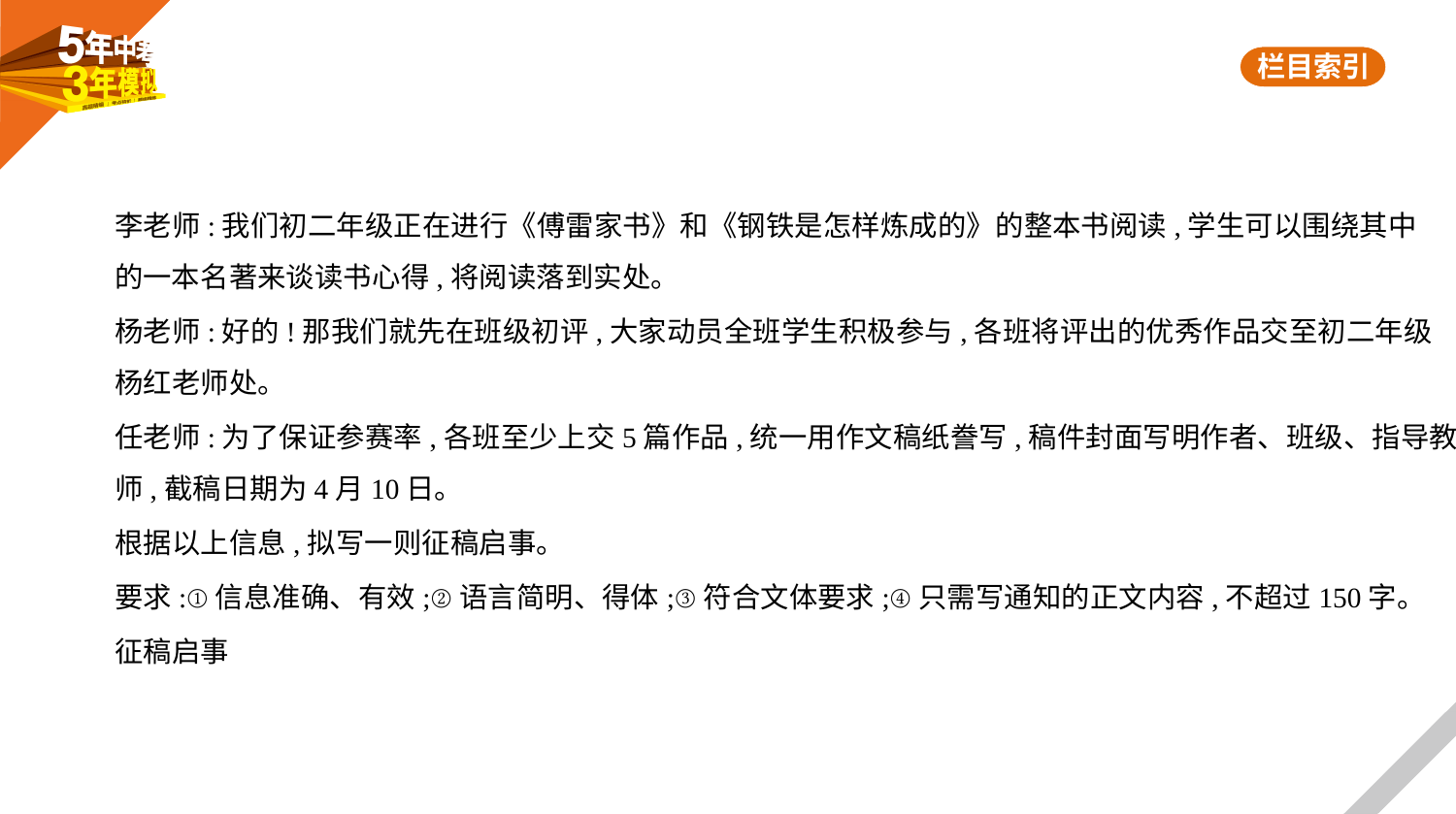

李老师:我们初二年级正在进行《傅雷家书》和《钢铁是怎样炼成的》的整本书阅读,学生可以围绕其中
的一本名著来谈读书心得,将阅读落到实处。
杨老师:好的!那我们就先在班级初评,大家动员全班学生积极参与,各班将评出的优秀作品交至初二年级
杨红老师处。
任老师:为了保证参赛率,各班至少上交5篇作品,统一用作文稿纸誊写,稿件封面写明作者、班级、指导教
师,截稿日期为4月10日。
根据以上信息,拟写一则征稿启事。
要求:①信息准确、有效;②语言简明、得体;③符合文体要求;④只需写通知的正文内容,不超过150字。
征稿启事